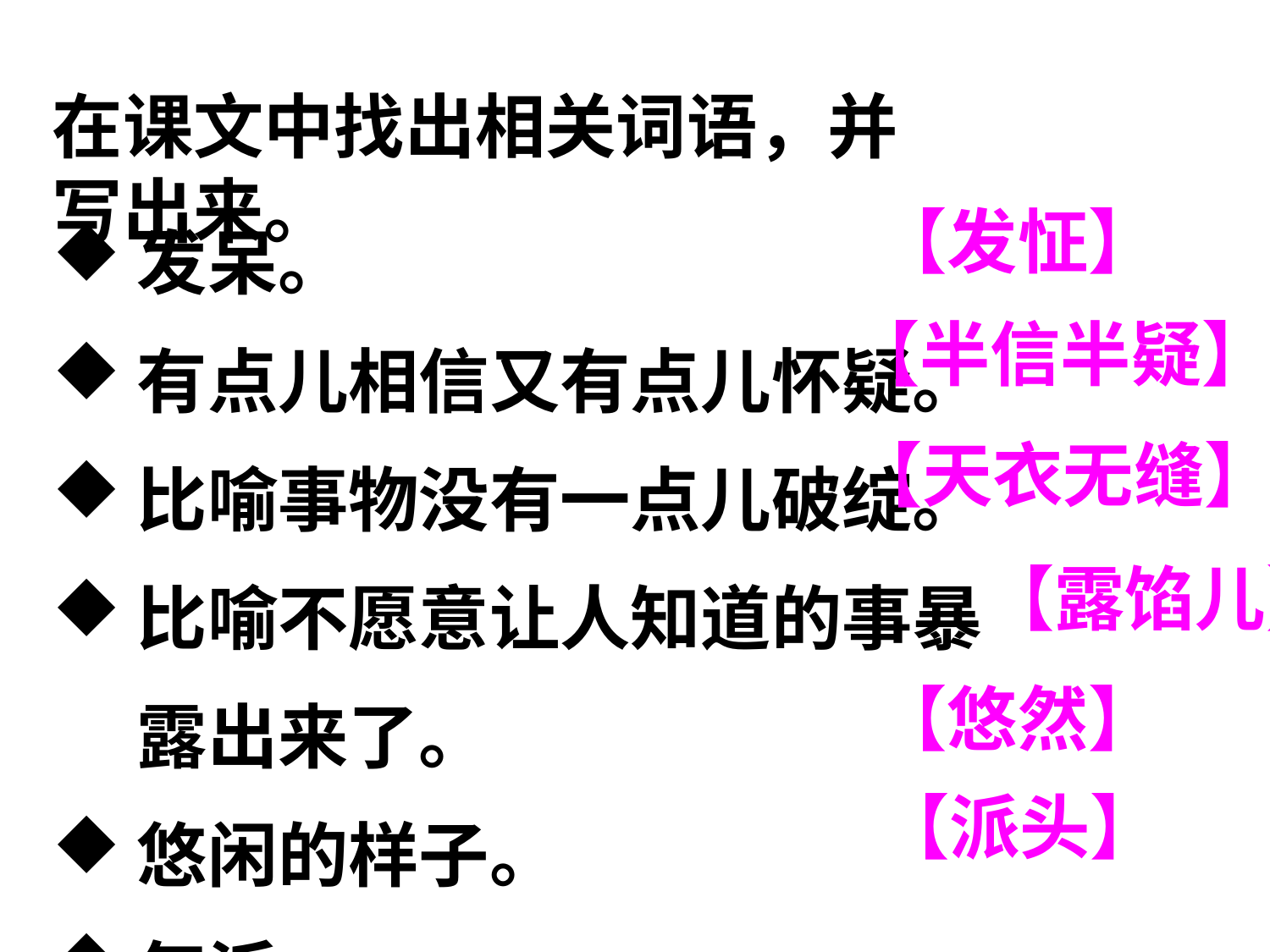

在课文中找出相关词语，并写出来。
发呆。
有点儿相信又有点儿怀疑。
比喻事物没有一点儿破绽。
比喻不愿意让人知道的事暴露出来了。
悠闲的样子。
气派。
【发怔】
【半信半疑】
【天衣无缝】
【露馅儿】
【悠然】
【派头】